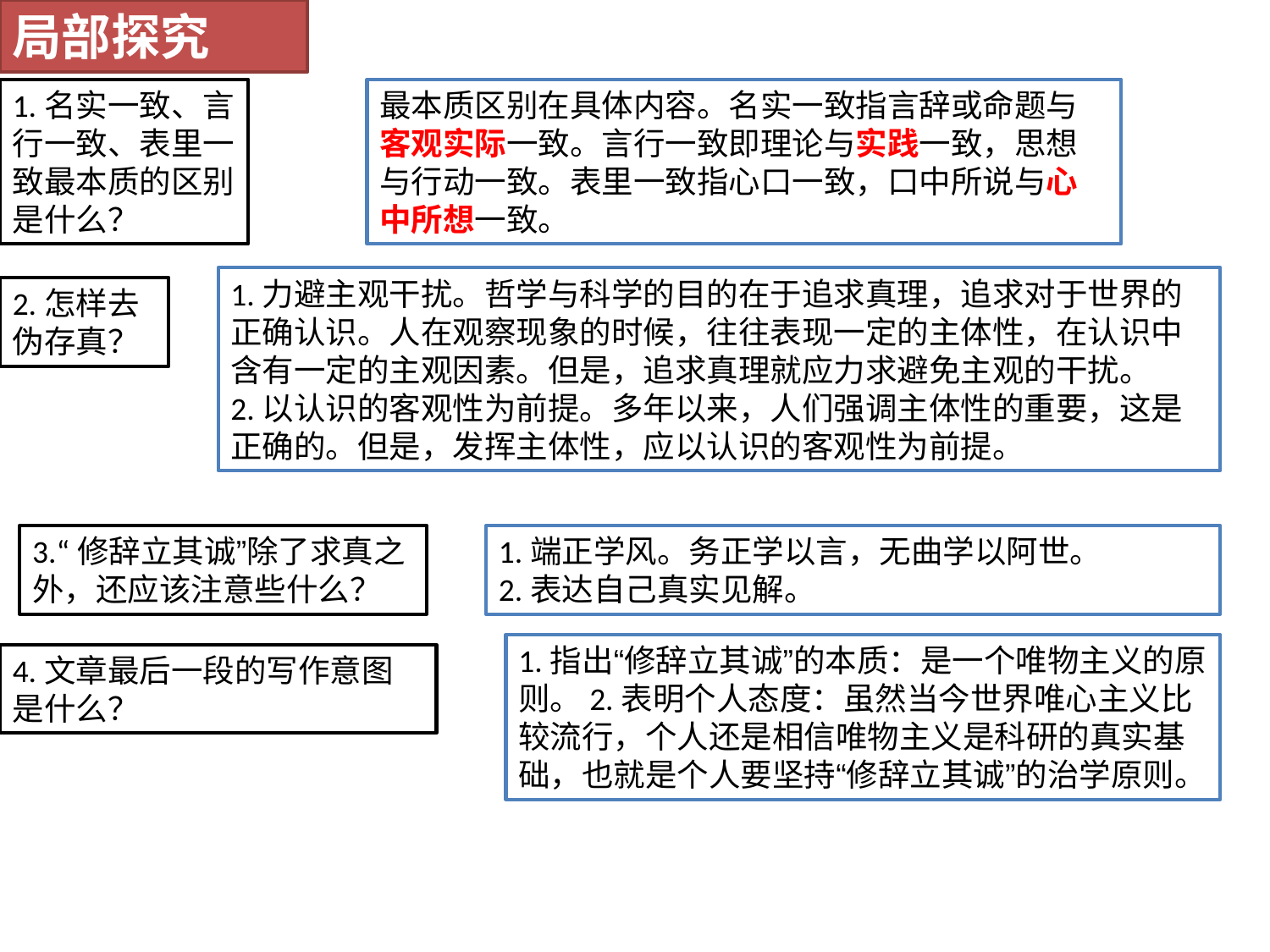

局部探究
1.名实一致、言行一致、表里一致最本质的区别是什么？
最本质区别在具体内容。名实一致指言辞或命题与客观实际一致。言行一致即理论与实践一致，思想与行动一致。表里一致指心口一致，口中所说与心中所想一致。
1.力避主观干扰。哲学与科学的目的在于追求真理，追求对于世界的正确认识。人在观察现象的时候，往往表现一定的主体性，在认识中含有一定的主观因素。但是，追求真理就应力求避免主观的干扰。
2.以认识的客观性为前提。多年以来，人们强调主体性的重要，这是正确的。但是，发挥主体性，应以认识的客观性为前提。
2.怎样去伪存真？
3.“修辞立其诚”除了求真之外，还应该注意些什么？
1.端正学风。务正学以言，无曲学以阿世。
2.表达自己真实见解。
1.指出“修辞立其诚”的本质：是一个唯物主义的原则。2.表明个人态度：虽然当今世界唯心主义比较流行，个人还是相信唯物主义是科研的真实基础，也就是个人要坚持“修辞立其诚”的治学原则。
4.文章最后一段的写作意图是什么？